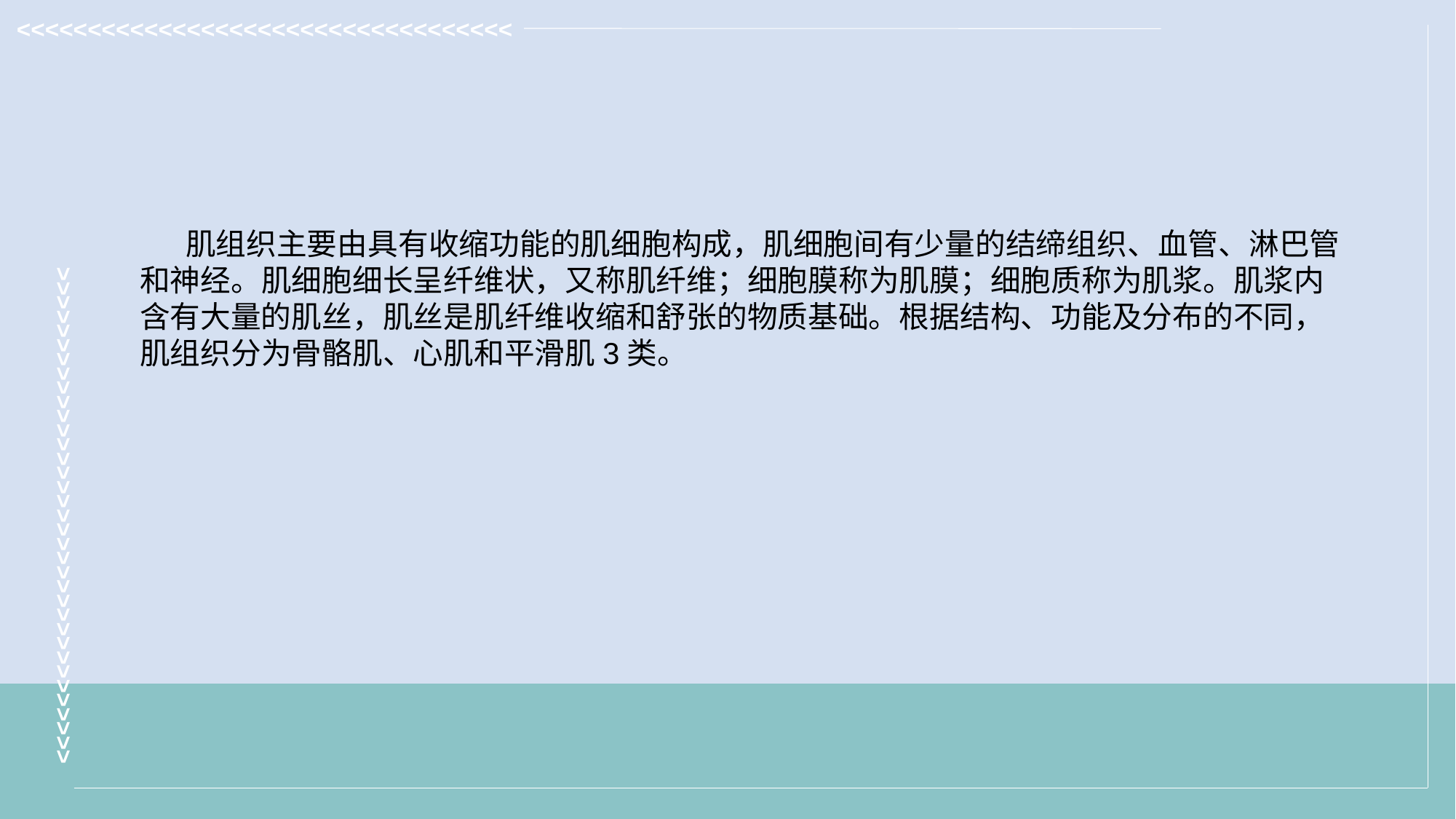

肌组织主要由具有收缩功能的肌细胞构成，肌细胞间有少量的结缔组织、血管、淋巴管和神经。肌细胞细长呈纤维状，又称肌纤维；细胞膜称为肌膜；细胞质称为肌浆。肌浆内含有大量的肌丝，肌丝是肌纤维收缩和舒张的物质基础。根据结构、功能及分布的不同，肌组织分为骨骼肌、心肌和平滑肌3类。